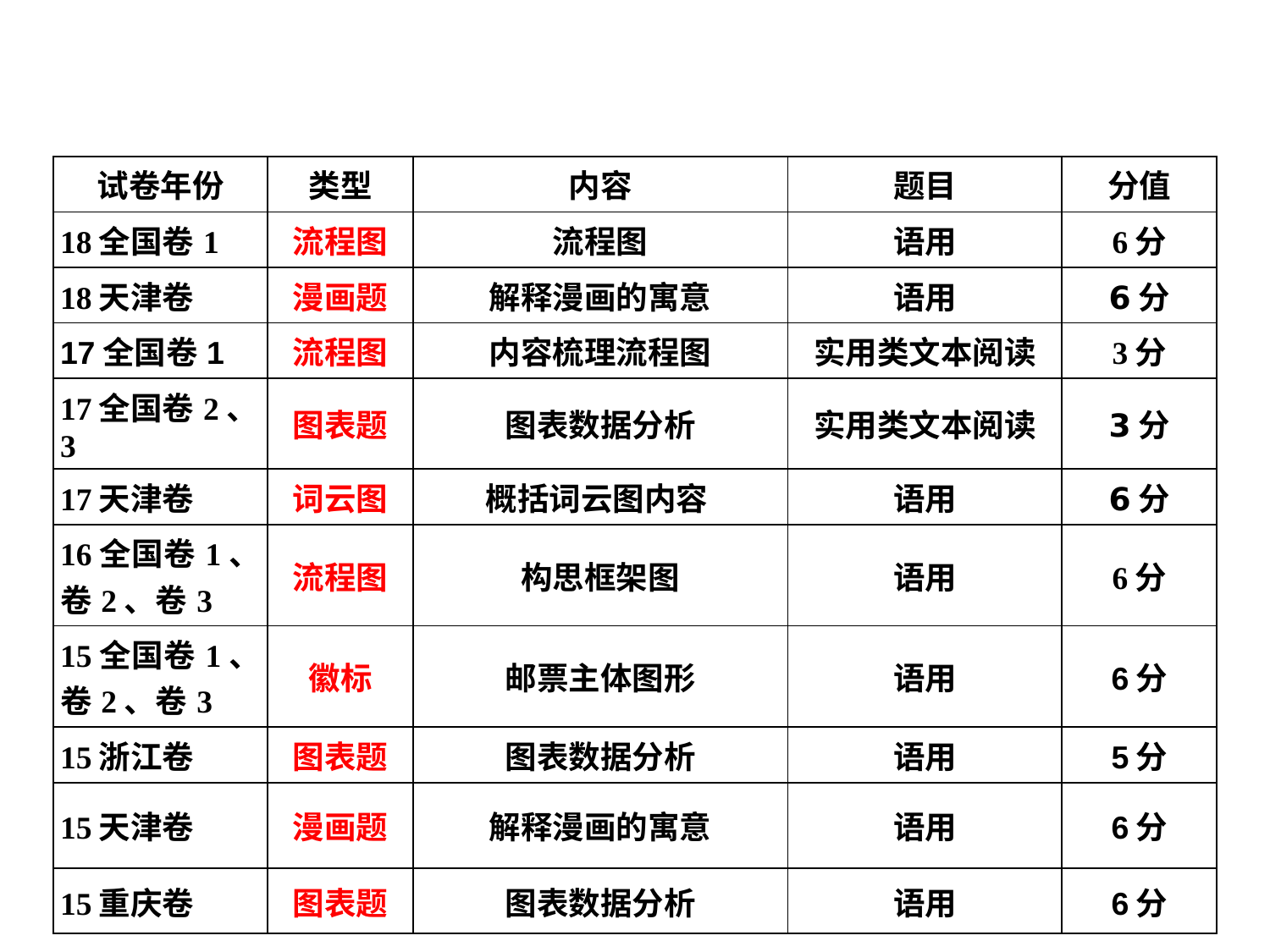

| 试卷年份 | 类型 | 内容 | 题目 | 分值 |
| --- | --- | --- | --- | --- |
| 18全国卷1 | 流程图 | 流程图 | 语用 | 6分 |
| 18天津卷 | 漫画题 | 解释漫画的寓意 | 语用 | 6分 |
| 17全国卷1 | 流程图 | 内容梳理流程图 | 实用类文本阅读 | 3分 |
| 17全国卷2、3 | 图表题 | 图表数据分析 | 实用类文本阅读 | 3分 |
| 17天津卷 | 词云图 | 概括词云图内容 | 语用 | 6分 |
| 16全国卷1、卷2、卷3 | 流程图 | 构思框架图 | 语用 | 6分 |
| 15全国卷1、卷2、卷3 | 徽标 | 邮票主体图形 | 语用 | 6分 |
| 15浙江卷 | 图表题 | 图表数据分析 | 语用 | 5分 |
| 15天津卷 | 漫画题 | 解释漫画的寓意 | 语用 | 6分 |
| 15重庆卷 | 图表题 | 图表数据分析 | 语用 | 6分 |